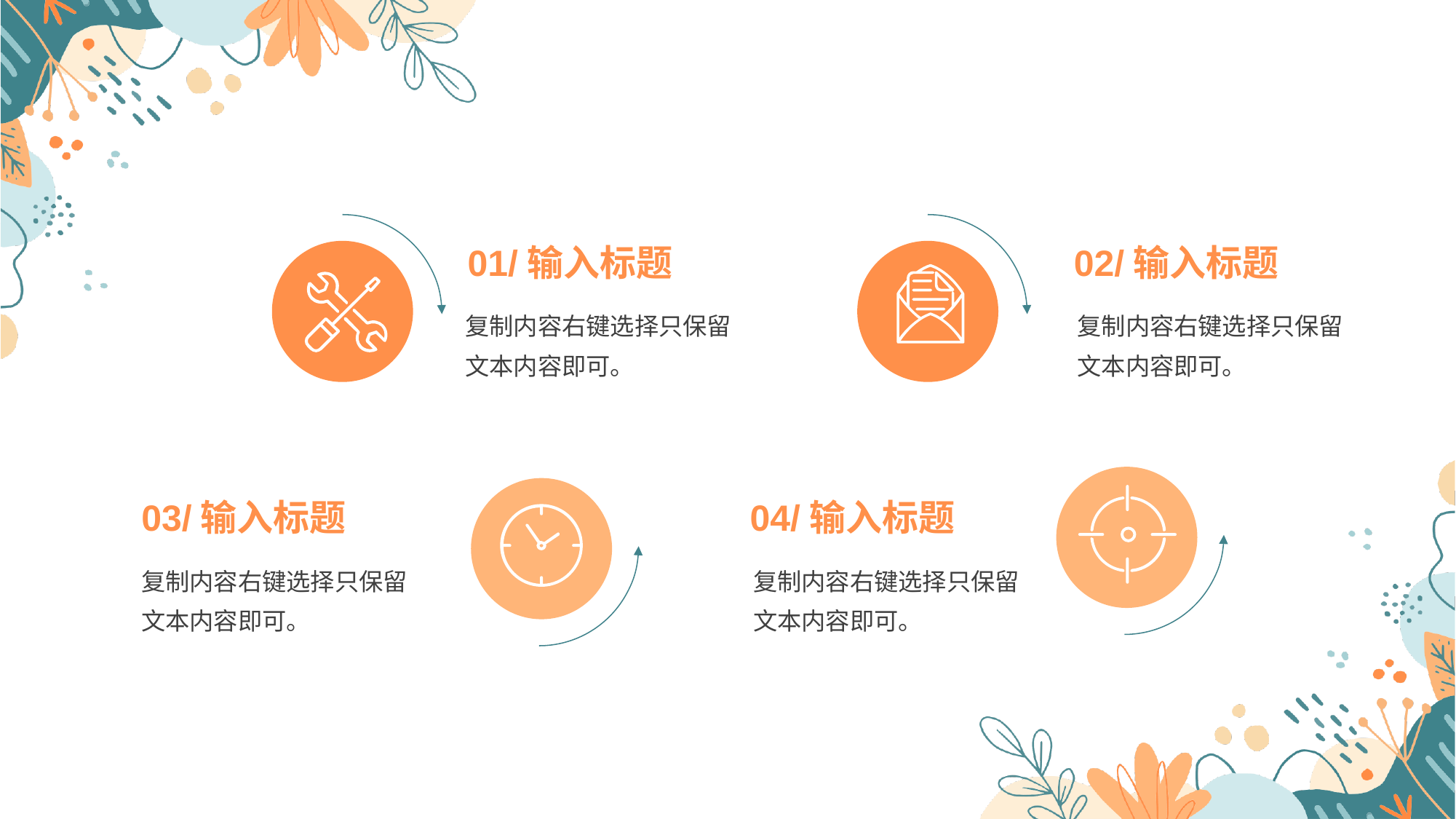

01/输入标题
02/输入标题

复制内容右键选择只保留文本内容即可。
复制内容右键选择只保留文本内容即可。

03/输入标题
04/输入标题

复制内容右键选择只保留文本内容即可。
复制内容右键选择只保留文本内容即可。